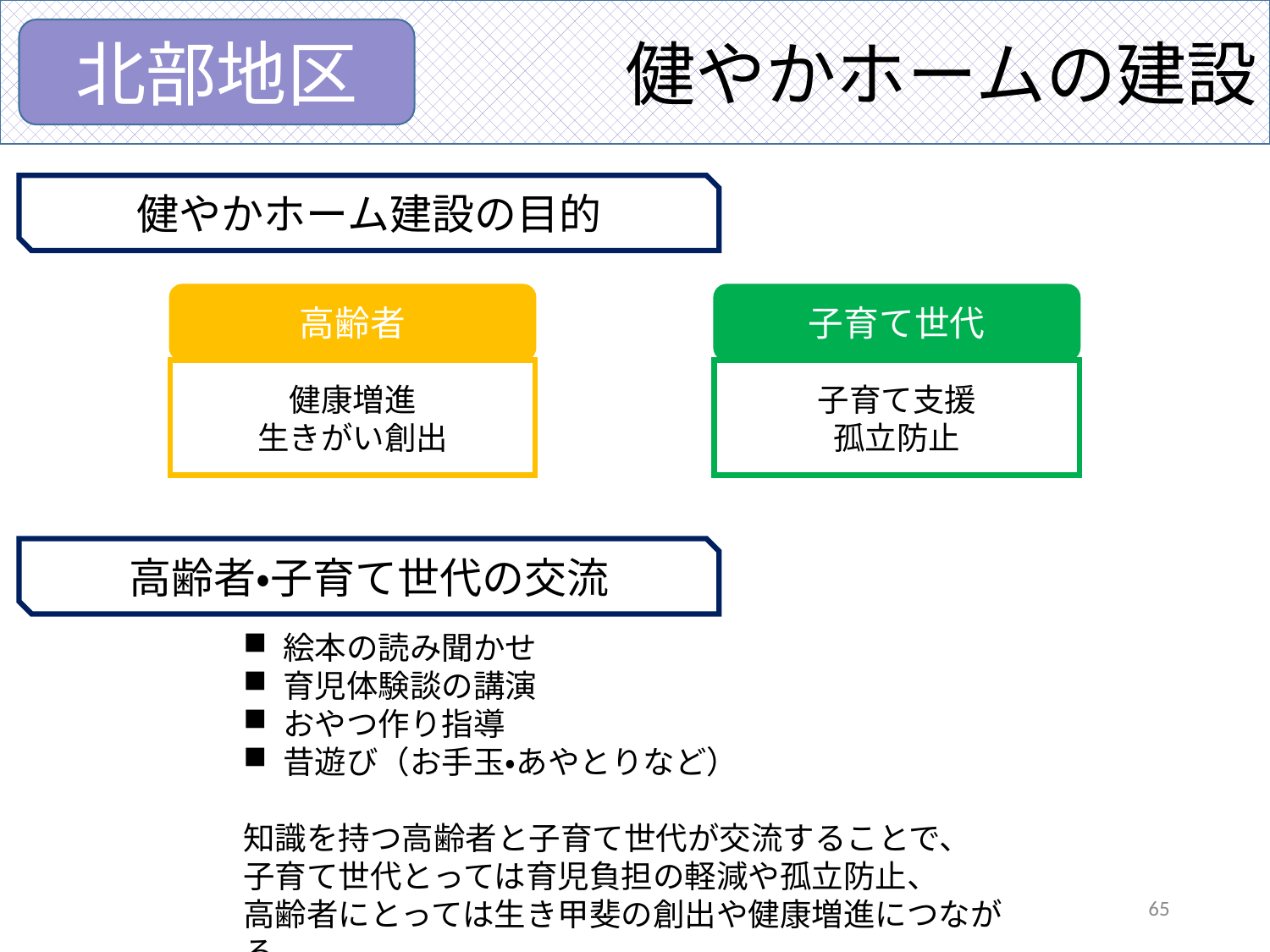

健やかホームの建設
北部地区
健やかホーム建設の目的
高齢者
子育て世代
健康増進
生きがい創出
子育て支援
孤立防止
高齢者・子育て世代の交流
絵本の読み聞かせ
育児体験談の講演
おやつ作り指導
昔遊び（お手玉・あやとりなど）

知識を持つ高齢者と子育て世代が交流することで、
子育て世代とっては育児負担の軽減や孤立防止、
高齢者にとっては生き甲斐の創出や健康増進につながる
65